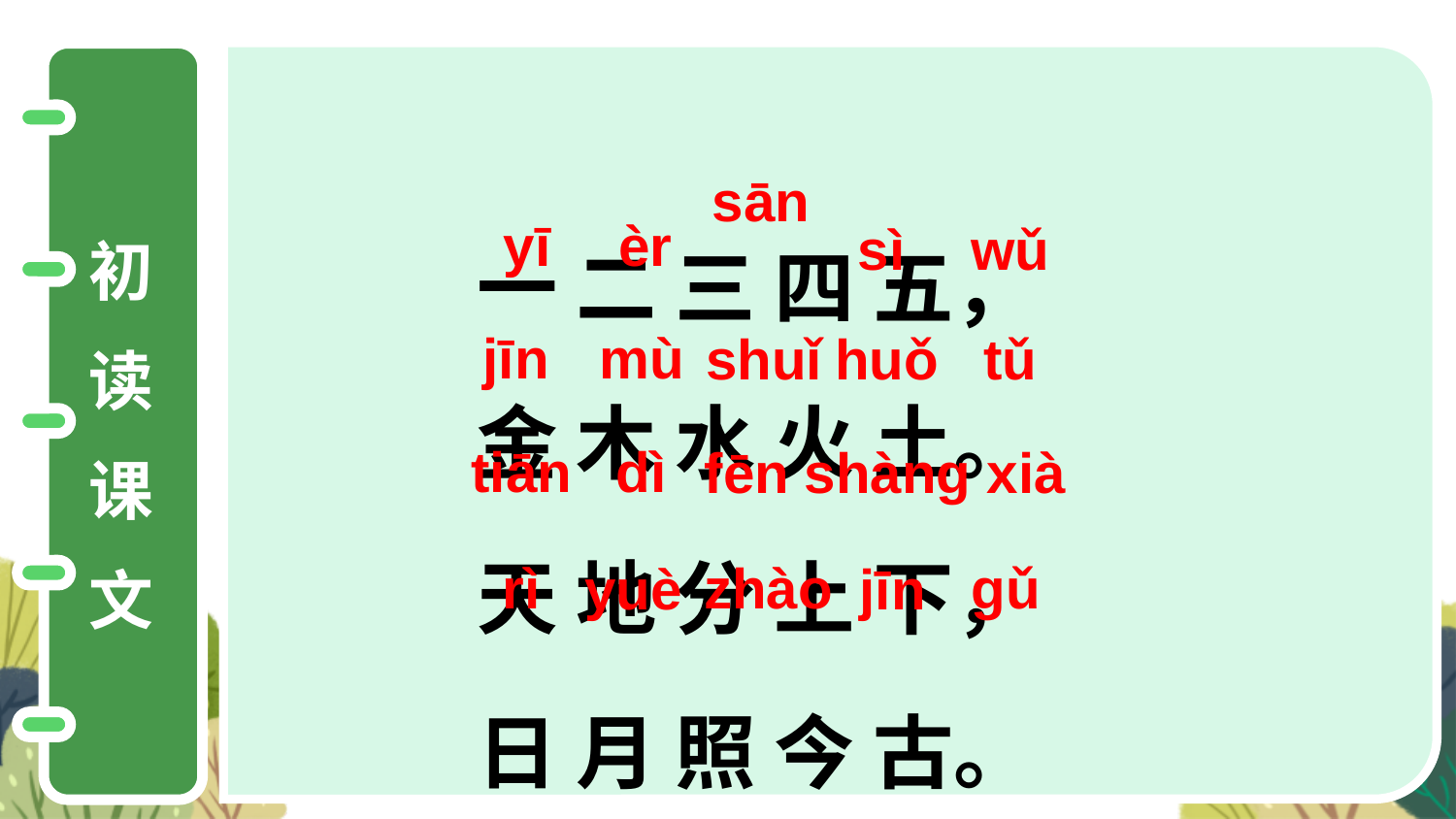

èr
yī
wǔ
sì

sān
一 二 三 四 五，
金 木 水 火 土。
天 地 分 上 下，
日 月 照 今 古。
初
读
课
文
jīn
mù
huǒ
tǔ
shuǐ
tiān
dì
fēn
xià
shànɡ
rì
zhào
ɡǔ
yuè
jīn